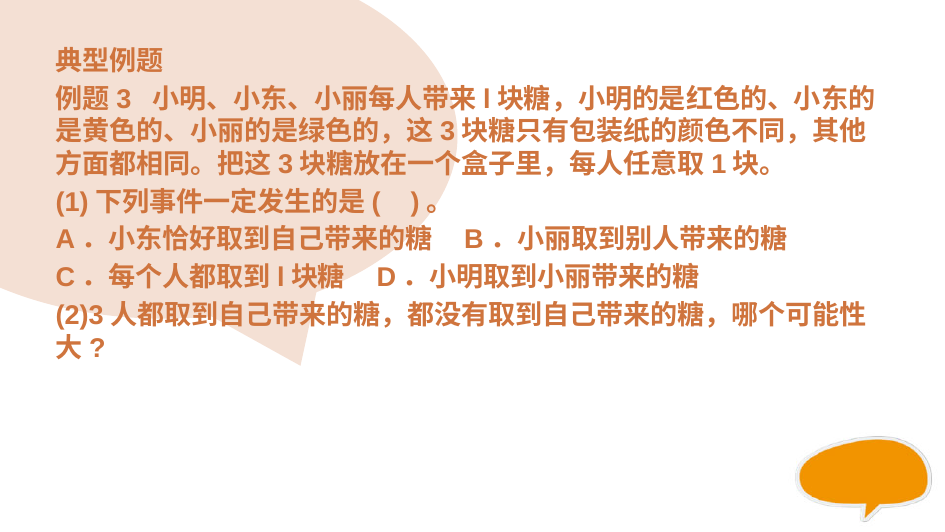

#
典型例题
例题3  小明、小东、小丽每人带来l块糖，小明的是红色的、小东的是黄色的、小丽的是绿色的，这3块糖只有包装纸的颜色不同，其他方面都相同。把这3块糖放在一个盒子里，每人任意取1块。
(1)下列事件一定发生的是(    )。
A．小东恰好取到自己带来的糖    B．小丽取到别人带来的糖
C．每个人都取到l块糖    D．小明取到小丽带来的糖
(2)3人都取到自己带来的糖，都没有取到自己带来的糖，哪个可能性大?